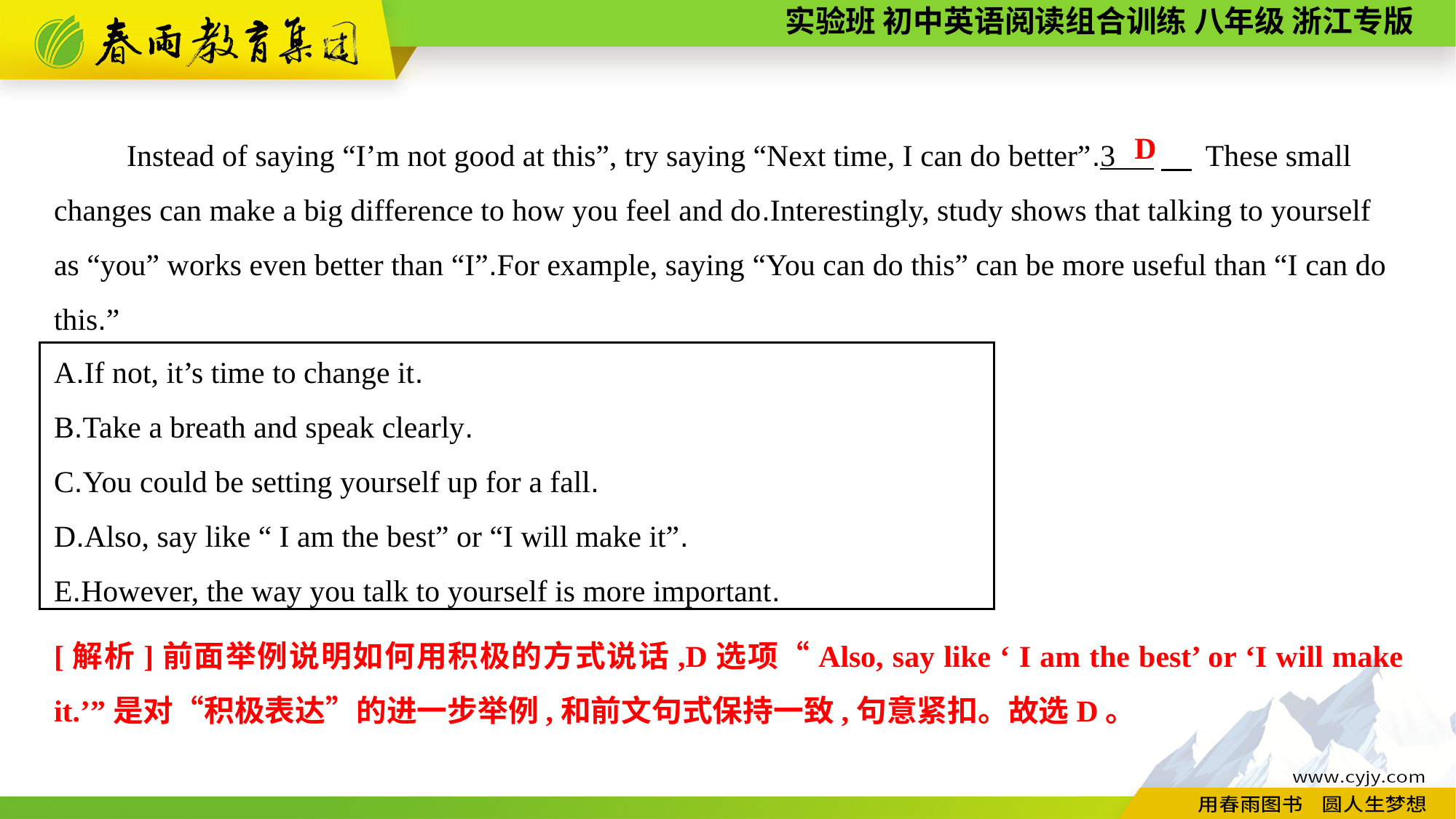

Instead of saying “I’m not good at this”, try saying “Next time, I can do better”.3     　 These small changes can make a big difference to how you feel and do.Interestingly, study shows that talking to yourself as “you” works even better than “I”.For example, saying “You can do this” can be more useful than “I can do this.”
D
A.If not, it’s time to change it.
B.Take a breath and speak clearly.
C.You could be setting yourself up for a fall.
D.Also, say like “ I am the best” or “I will make it”.
E.However, the way you talk to yourself is more important.

[解析]前面举例说明如何用积极的方式说话,D选项“Also, say like ‘ I am the best’ or ‘I will make it.’”是对“积极表达”的进一步举例,和前文句式保持一致,句意紧扣。故选D。